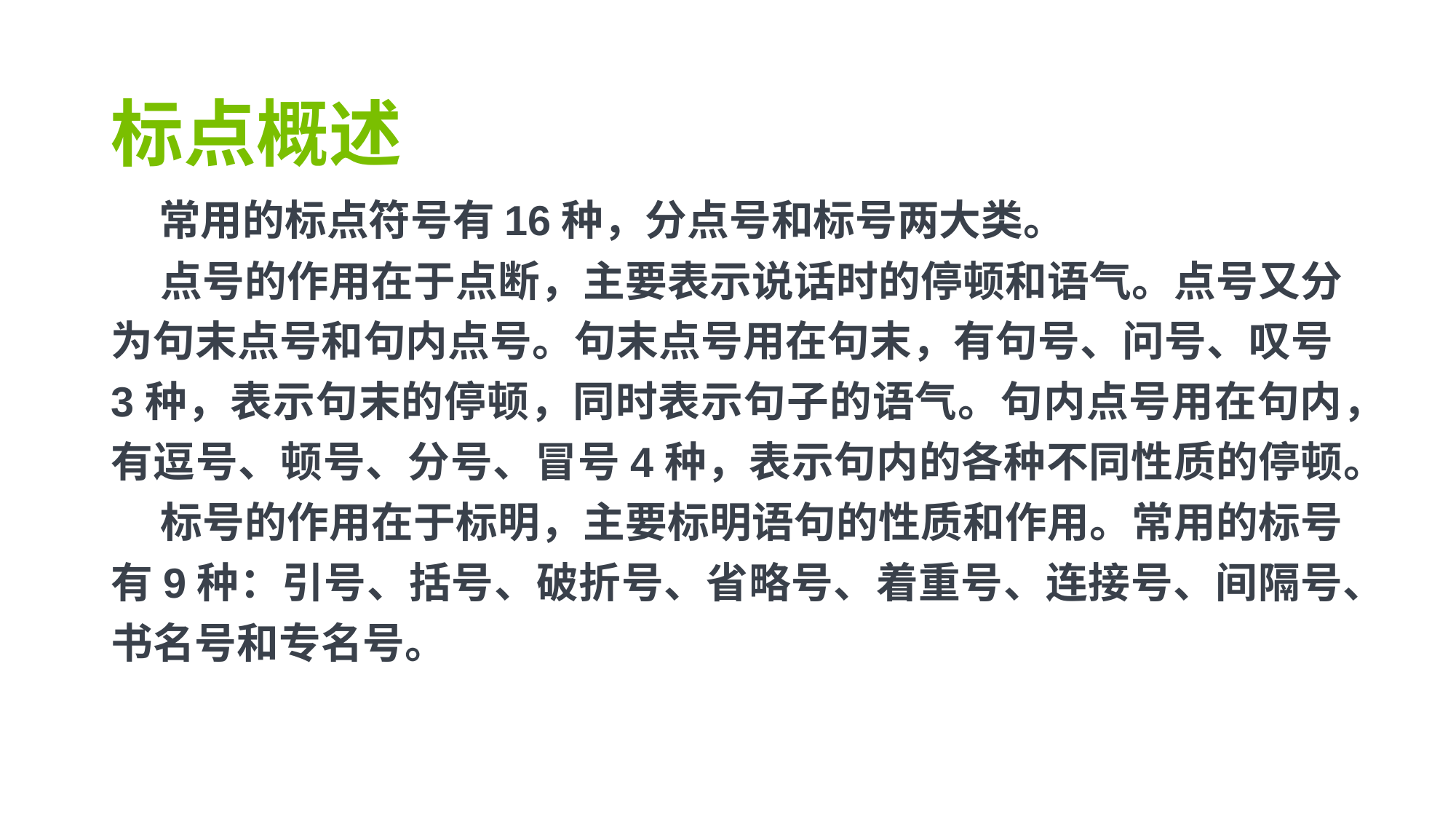

# 标点概述
    常用的标点符号有16种，分点号和标号两大类。
    点号的作用在于点断，主要表示说话时的停顿和语气。点号又分为句末点号和句内点号。句末点号用在句末，有句号、问号、叹号3种，表示句末的停顿，同时表示句子的语气。句内点号用在句内，有逗号、顿号、分号、冒号4种，表示句内的各种不同性质的停顿。
    标号的作用在于标明，主要标明语句的性质和作用。常用的标号有9种：引号、括号、破折号、省略号、着重号、连接号、间隔号、书名号和专名号。